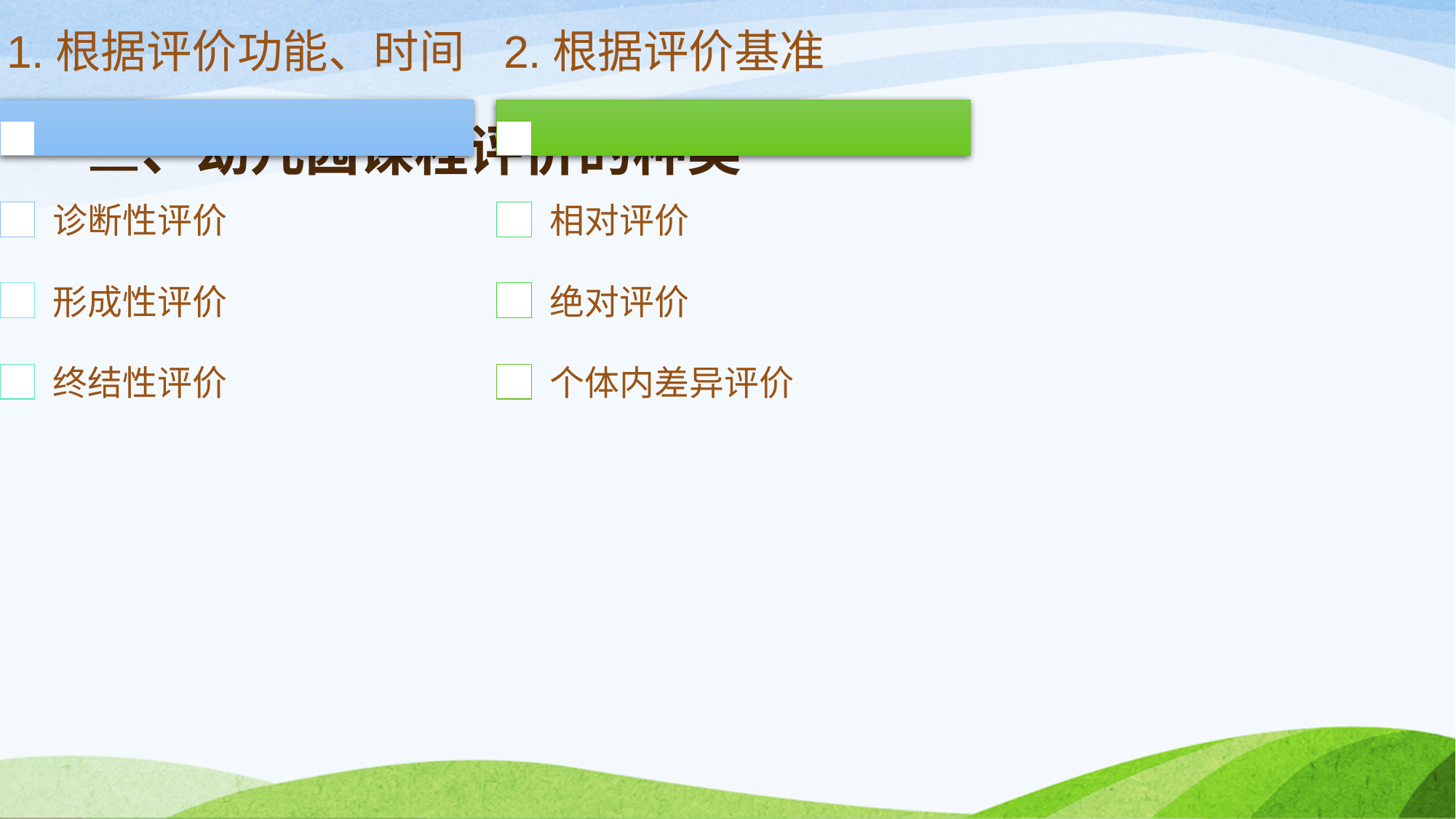

# 三、幼儿园课程评价的种类
1.根据评价功能、时间
诊断性评价
形成性评价
终结性评价
2.根据评价基准
相对评价
绝对评价
个体内差异评价